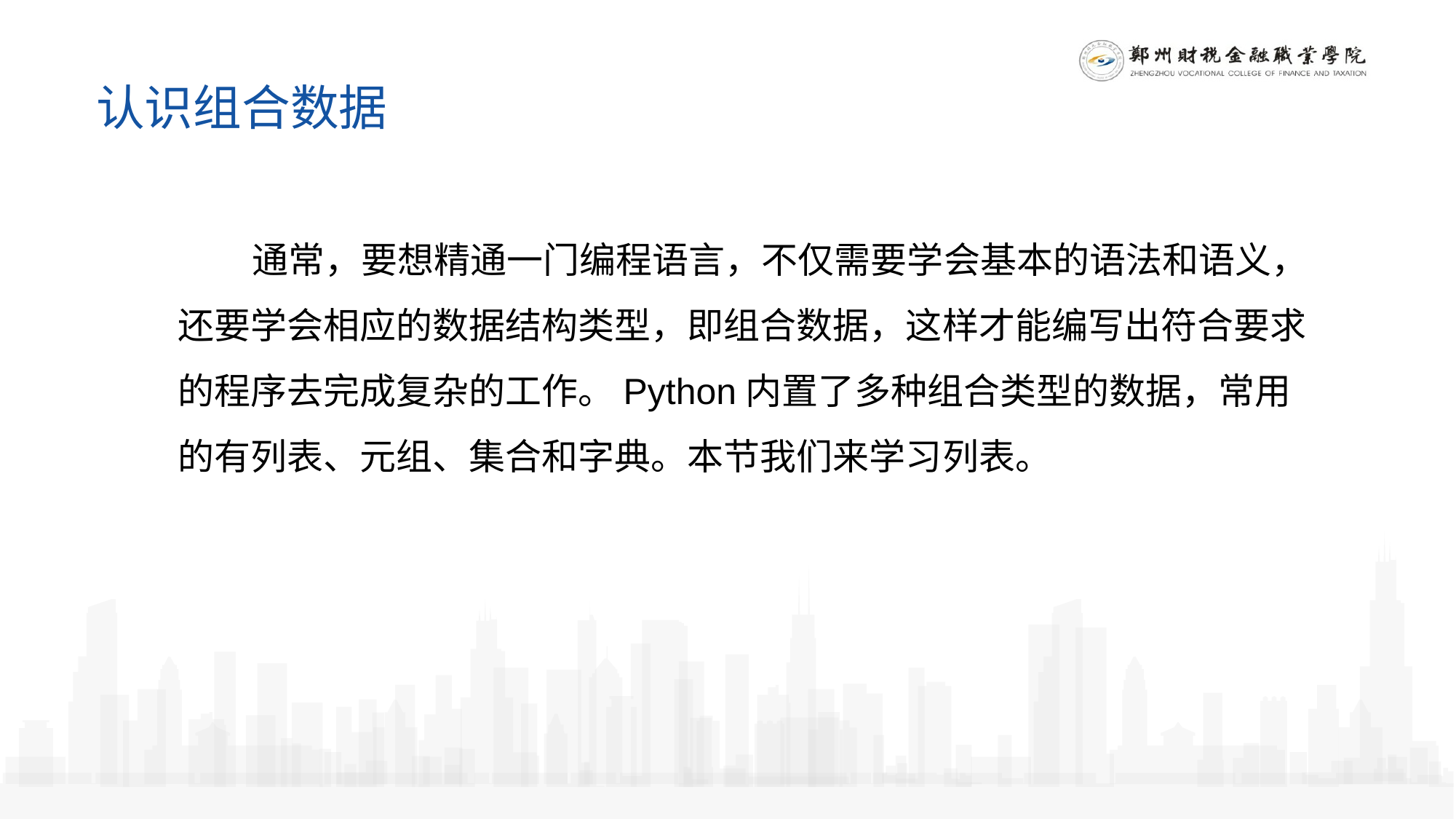

认识组合数据
        通常，要想精通一门编程语言，不仅需要学会基本的语法和语义，还要学会相应的数据结构类型，即组合数据，这样才能编写出符合要求的程序去完成复杂的工作。Python内置了多种组合类型的数据，常用的有列表、元组、集合和字典。本节我们来学习列表。